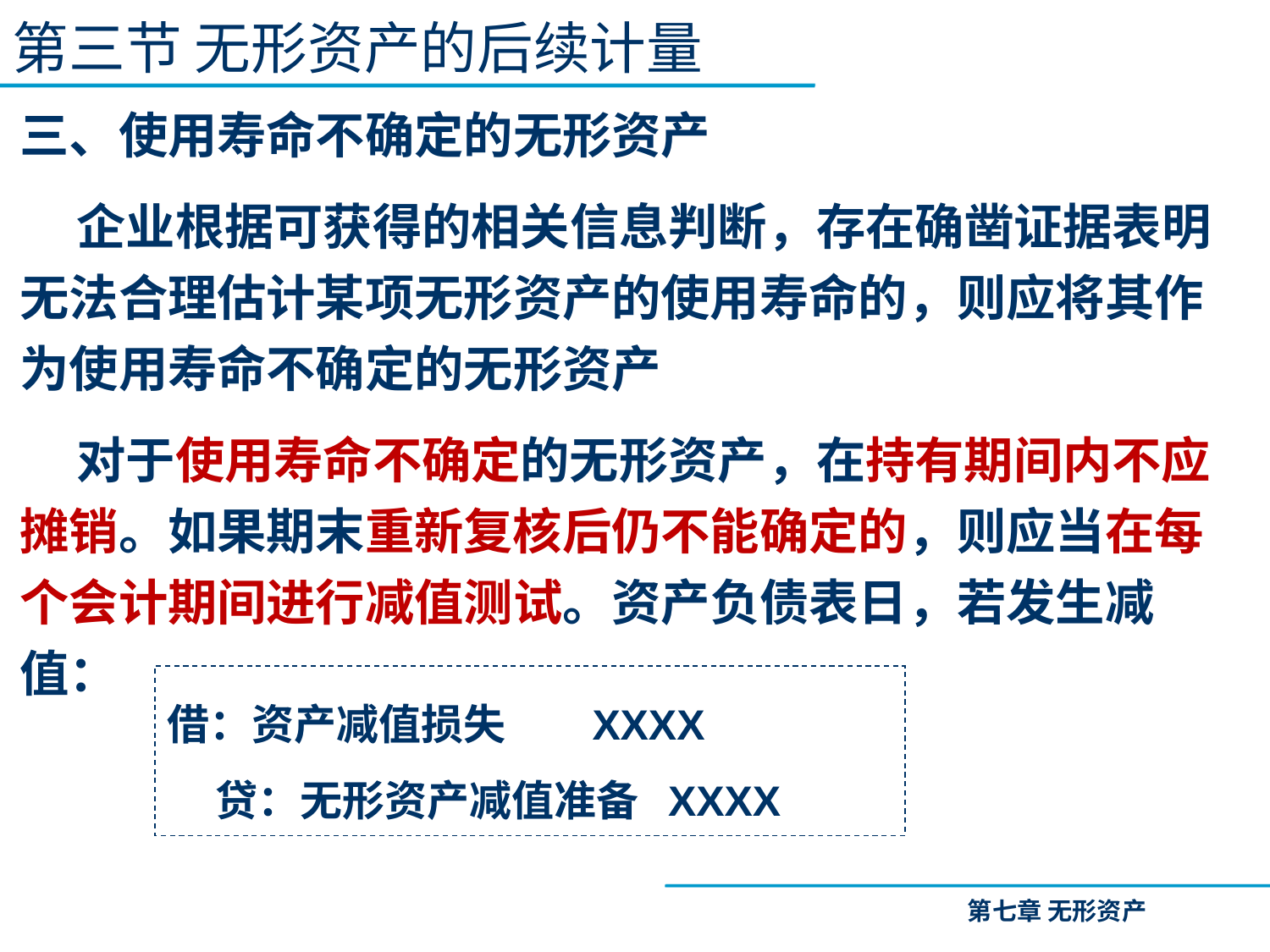

第三节 无形资产的后续计量
三、使用寿命不确定的无形资产
    企业根据可获得的相关信息判断，存在确凿证据表明无法合理估计某项无形资产的使用寿命的，则应将其作为使用寿命不确定的无形资产
    对于使用寿命不确定的无形资产，在持有期间内不应摊销。如果期末重新复核后仍不能确定的，则应当在每个会计期间进行减值测试。资产负债表日，若发生减值：
借：资产减值损失        XXXX
    贷：无形资产减值准备  XXXX